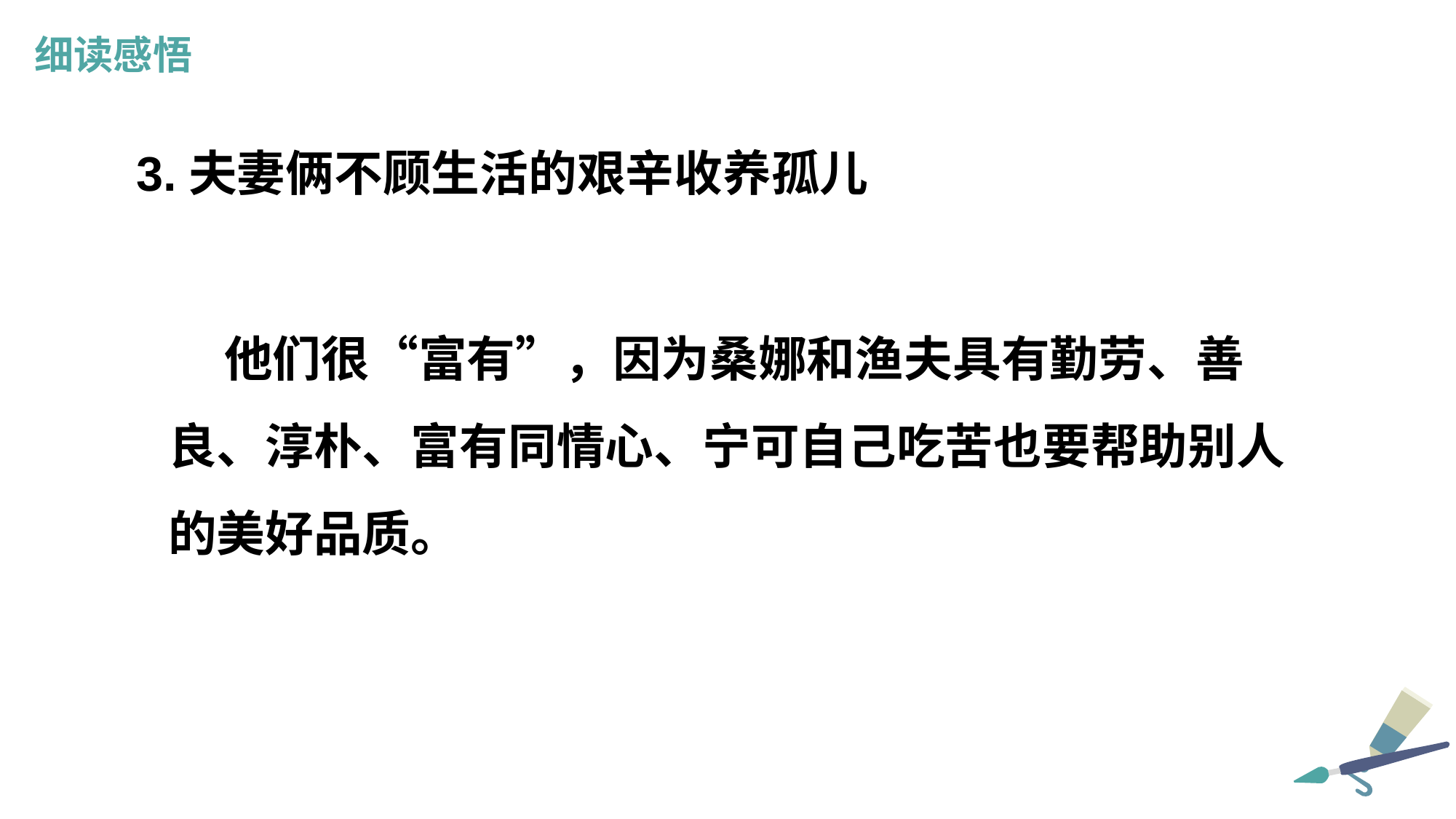

细读感悟
3.夫妻俩不顾生活的艰辛收养孤儿
    他们很“富有”，因为桑娜和渔夫具有勤劳、善良、淳朴、富有同情心、宁可自己吃苦也要帮助别人的美好品质。